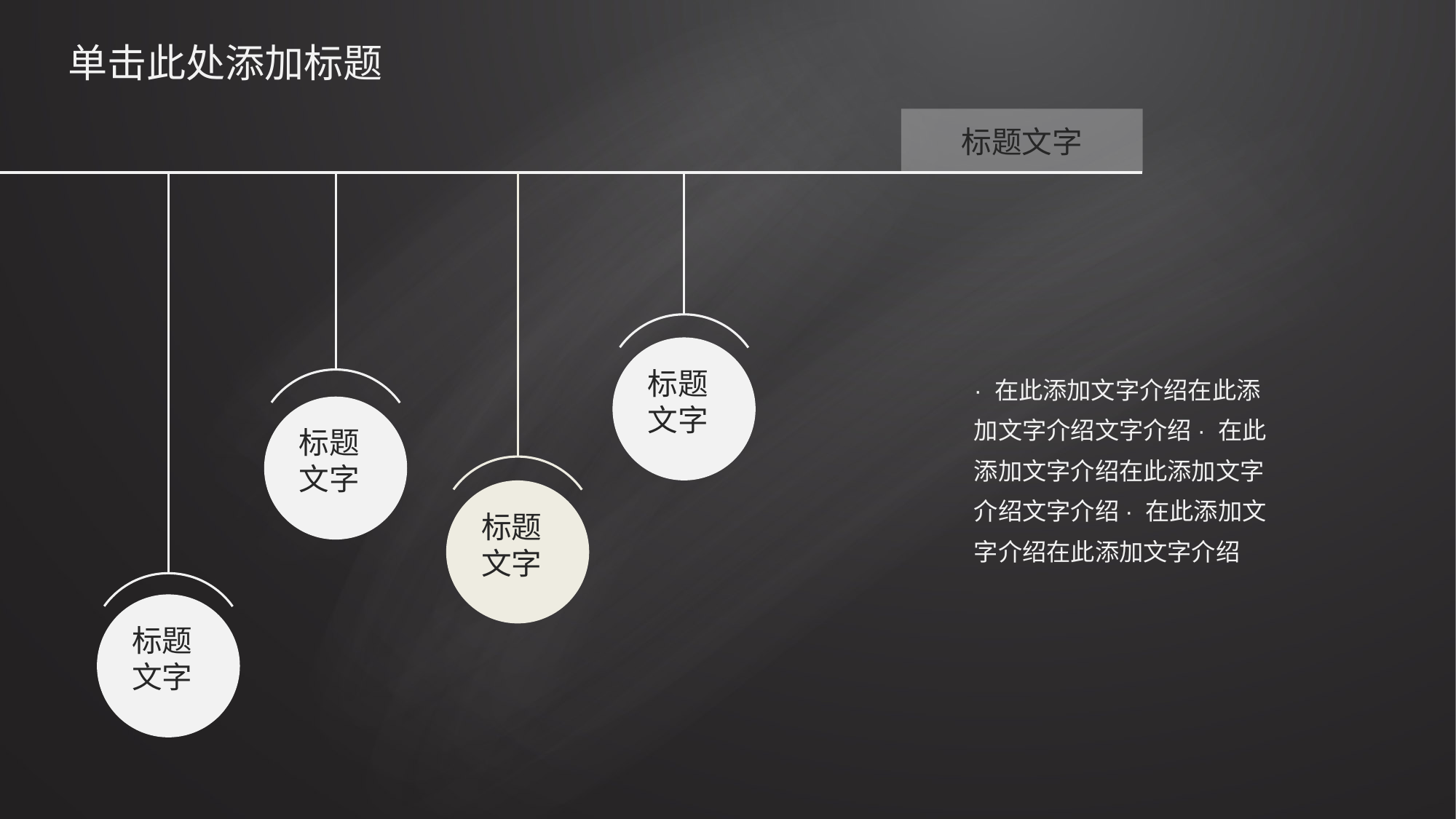

# 单击此处添加标题

标题文字

标题
文字

标题
文字

标题
文字

标题
文字
· 在此添加文字介绍在此添加文字介绍文字介绍· 在此添加文字介绍在此添加文字介绍文字介绍· 在此添加文字介绍在此添加文字介绍